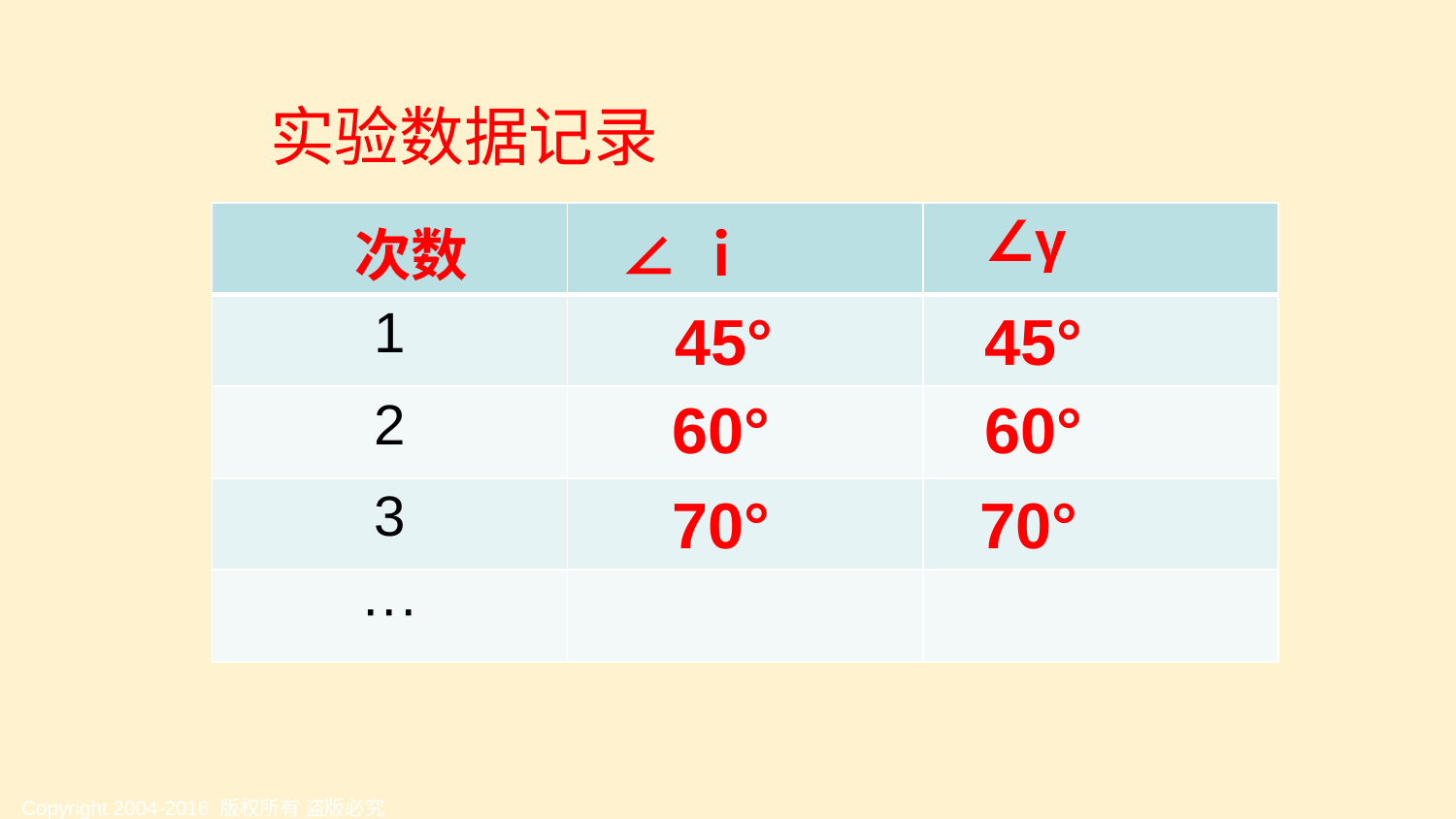

实验数据记录
| 次数 | ∠ｉ | ∠γ |
| --- | --- | --- |
| 1 |  |  |
| 2 |  |  |
| 3 |  |  |
| ··· |  |  |
45°
45°
60°
60°
70°
70°